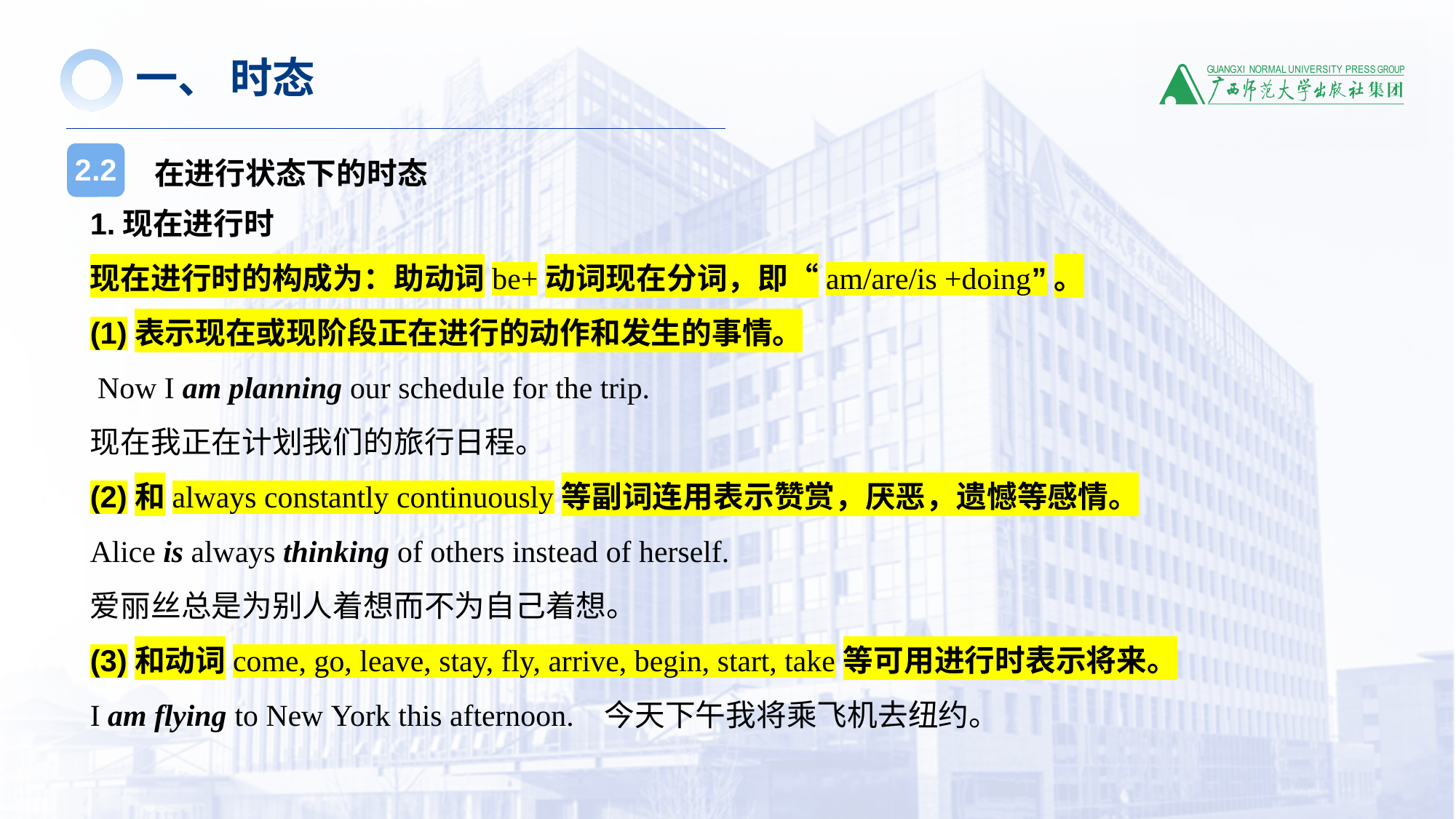

一、 时态

在进行状态下的时态

2.2

1.现在进行时
现在进行时的构成为：助动词be+动词现在分词，即“am/are/is +doing”。
(1)表示现在或现阶段正在进行的动作和发生的事情。
 Now I am planning our schedule for the trip.
现在我正在计划我们的旅行日程。
(2)和always constantly continuously等副词连用表示赞赏，厌恶，遗憾等感情。
Alice is always thinking of others instead of herself.
爱丽丝总是为别人着想而不为自己着想。
(3)和动词come, go, leave, stay, fly, arrive, begin, start, take等可用进行时表示将来。
I am flying to New York this afternoon.   今天下午我将乘飞机去纽约。